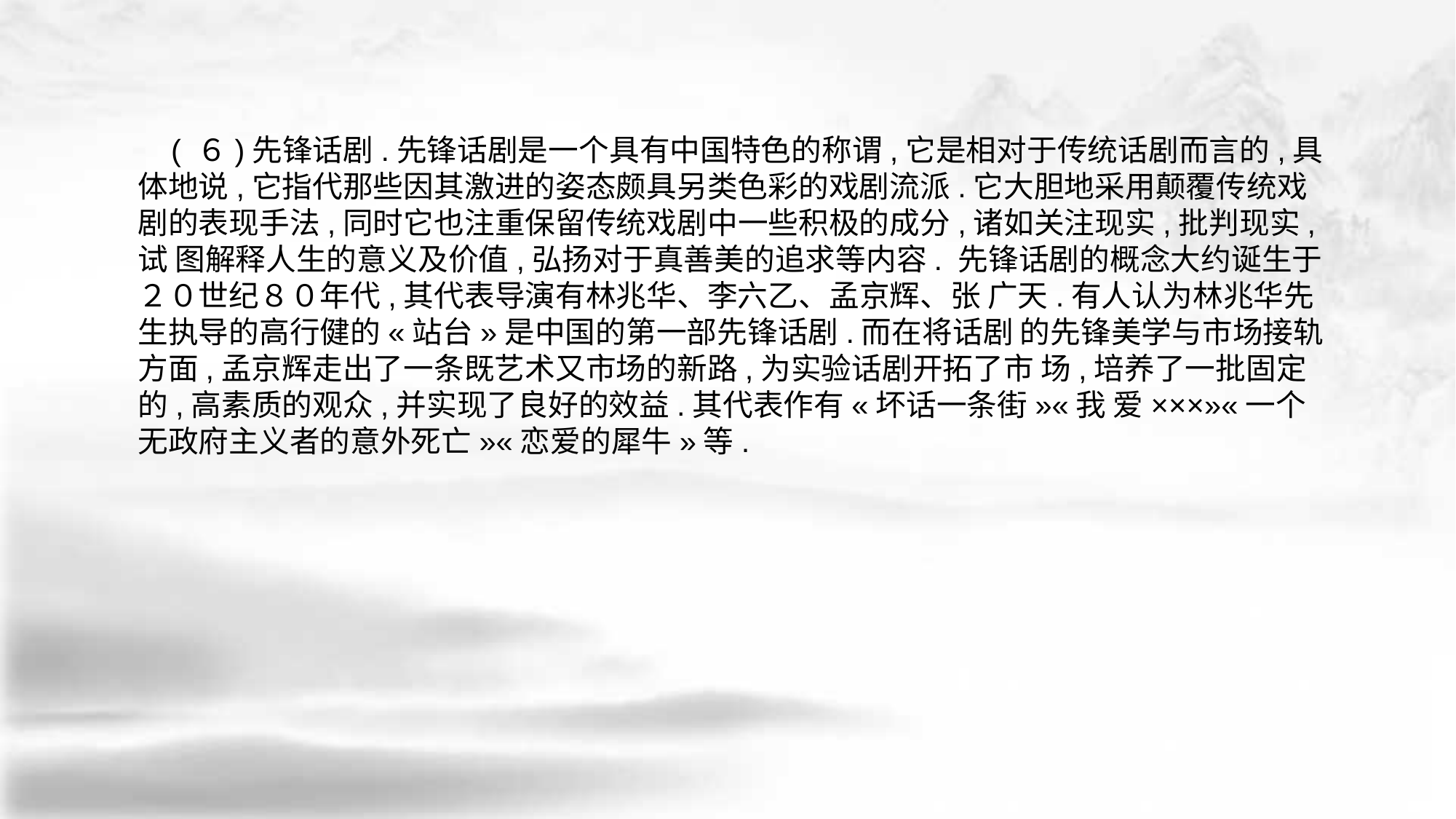

( ６)先锋话剧.先锋话剧是一个具有中国特色的称谓,它是相对于传统话剧而言的,具 体地说,它指代那些因其激进的姿态颇具另类色彩的戏剧流派.它大胆地采用颠覆传统戏 剧的表现手法,同时它也注重保留传统戏剧中一些积极的成分,诸如关注现实,批判现实,试 图解释人生的意义及价值,弘扬对于真善美的追求等内容. 先锋话剧的概念大约诞生于２０世纪８０年代,其代表导演有林兆华、李六乙、孟京辉、张 广天.有人认为林兆华先生执导的高行健的«站台»是中国的第一部先锋话剧.而在将话剧 的先锋美学与市场接轨方面,孟京辉走出了一条既艺术又市场的新路,为实验话剧开拓了市 场,培养了一批固定的,高素质的观众,并实现了良好的效益.其代表作有«坏话一条街»«我 爱×××»«一个无政府主义者的意外死亡»«恋爱的犀牛»等.